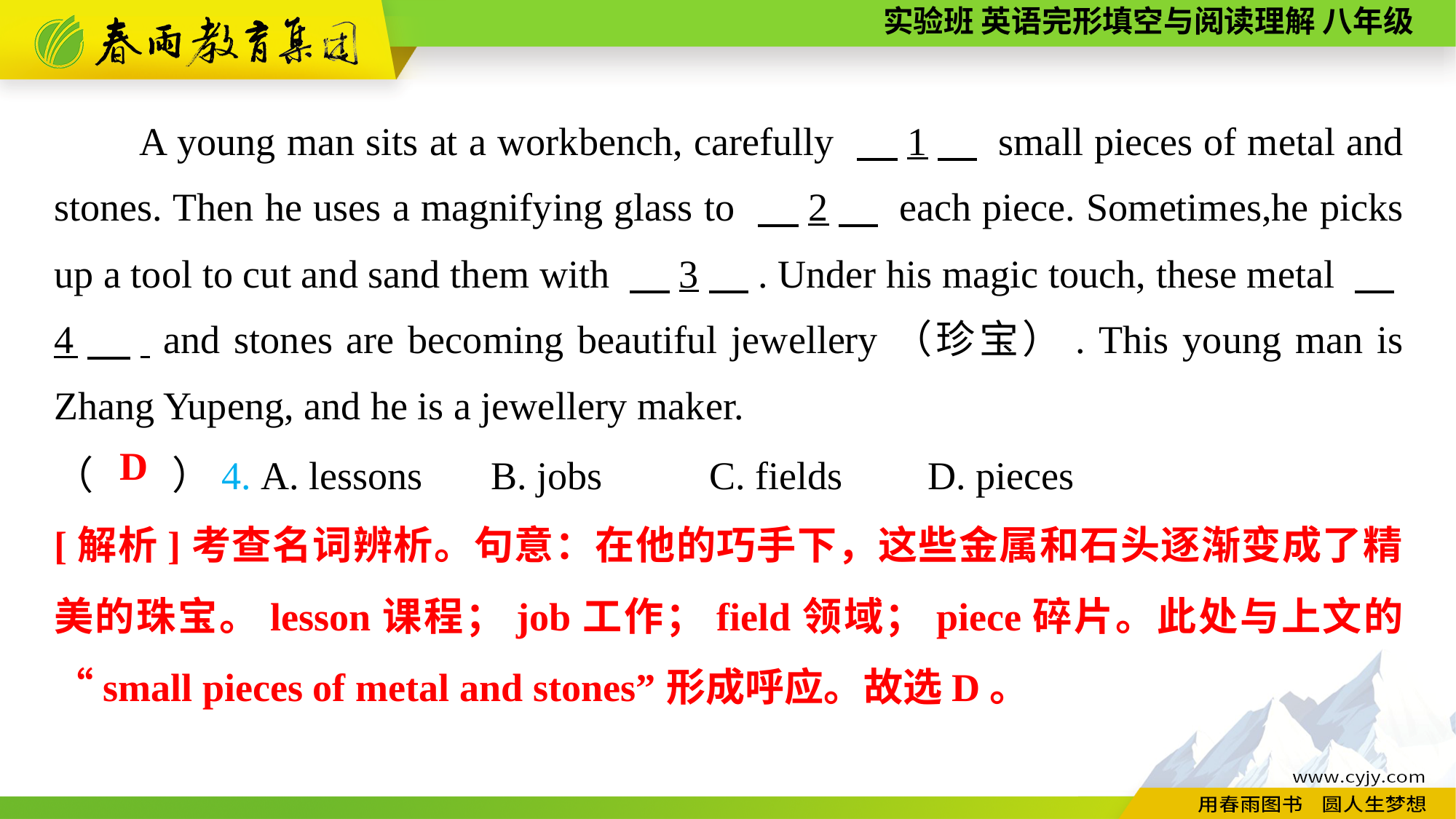

A young man sits at a workbench, carefully 　1　 small pieces of metal and stones. Then he uses a magnifying glass to 　2　 each piece. Sometimes,he picks up a tool to cut and sand them with 　3　. Under his magic touch, these metal 　4　. and stones are becoming beautiful jewellery（珍宝）. This young man is Zhang Yupeng, and he is a jewellery maker.
（　　）4. A. lessons	B. jobs	C. fields	D. pieces
D
[解析]考查名词辨析。句意：在他的巧手下，这些金属和石头逐渐变成了精美的珠宝。lesson课程；job工作；field领域；piece碎片。此处与上文的“small pieces of metal and stones”形成呼应。故选D。